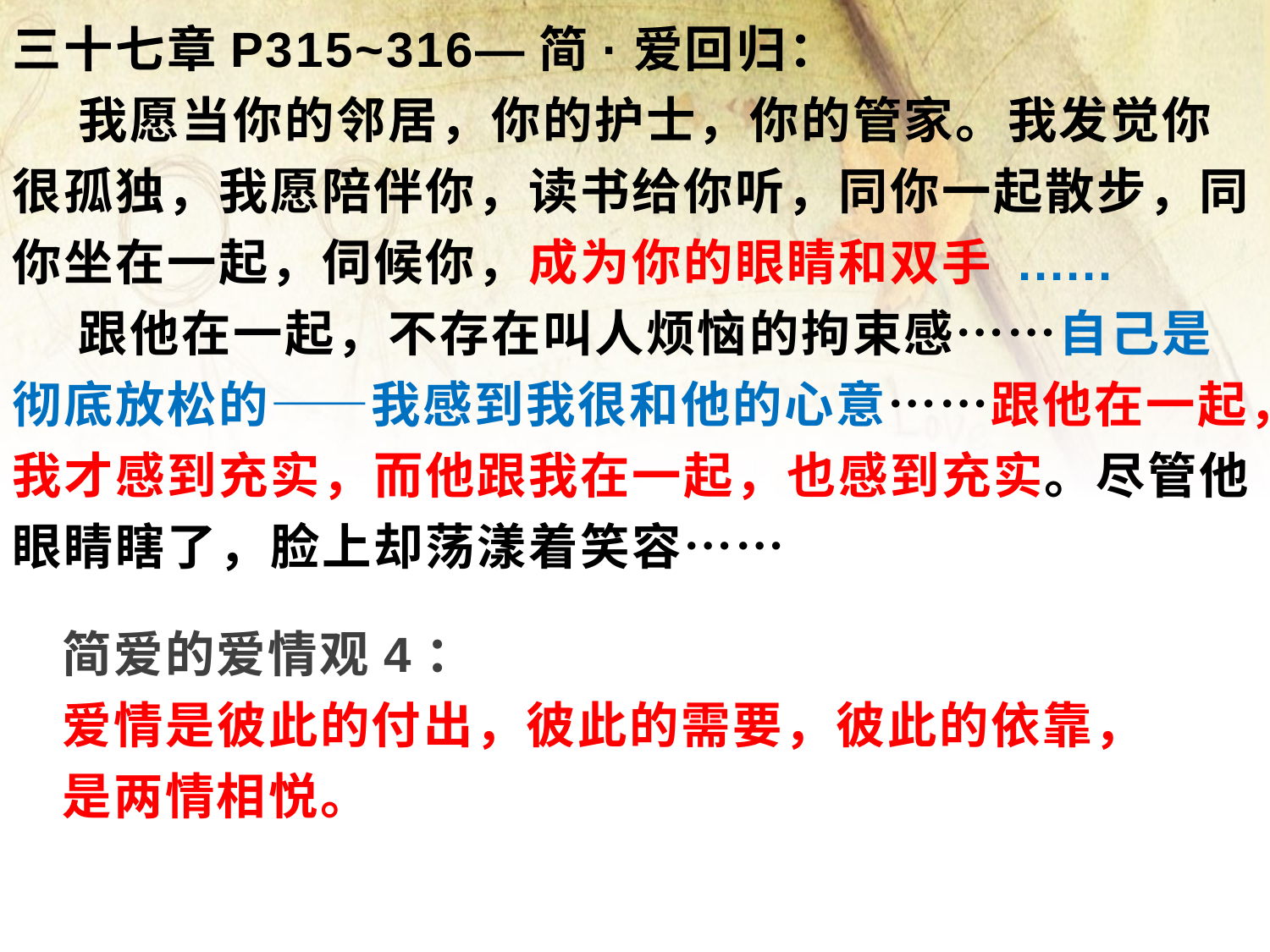

三十七章P315~316—简·爱回归：
    我愿当你的邻居，你的护士，你的管家。我发觉你很孤独，我愿陪伴你，读书给你听，同你一起散步，同你坐在一起，伺候你，成为你的眼睛和双手 ......
    跟他在一起，不存在叫人烦恼的拘束感……自己是彻底放松的——我感到我很和他的心意……跟他在一起，我才感到充实，而他跟我在一起，也感到充实。尽管他眼睛瞎了，脸上却荡漾着笑容……

简爱的爱情观4：
爱情是彼此的付出，彼此的需要，彼此的依靠，
是两情相悦。